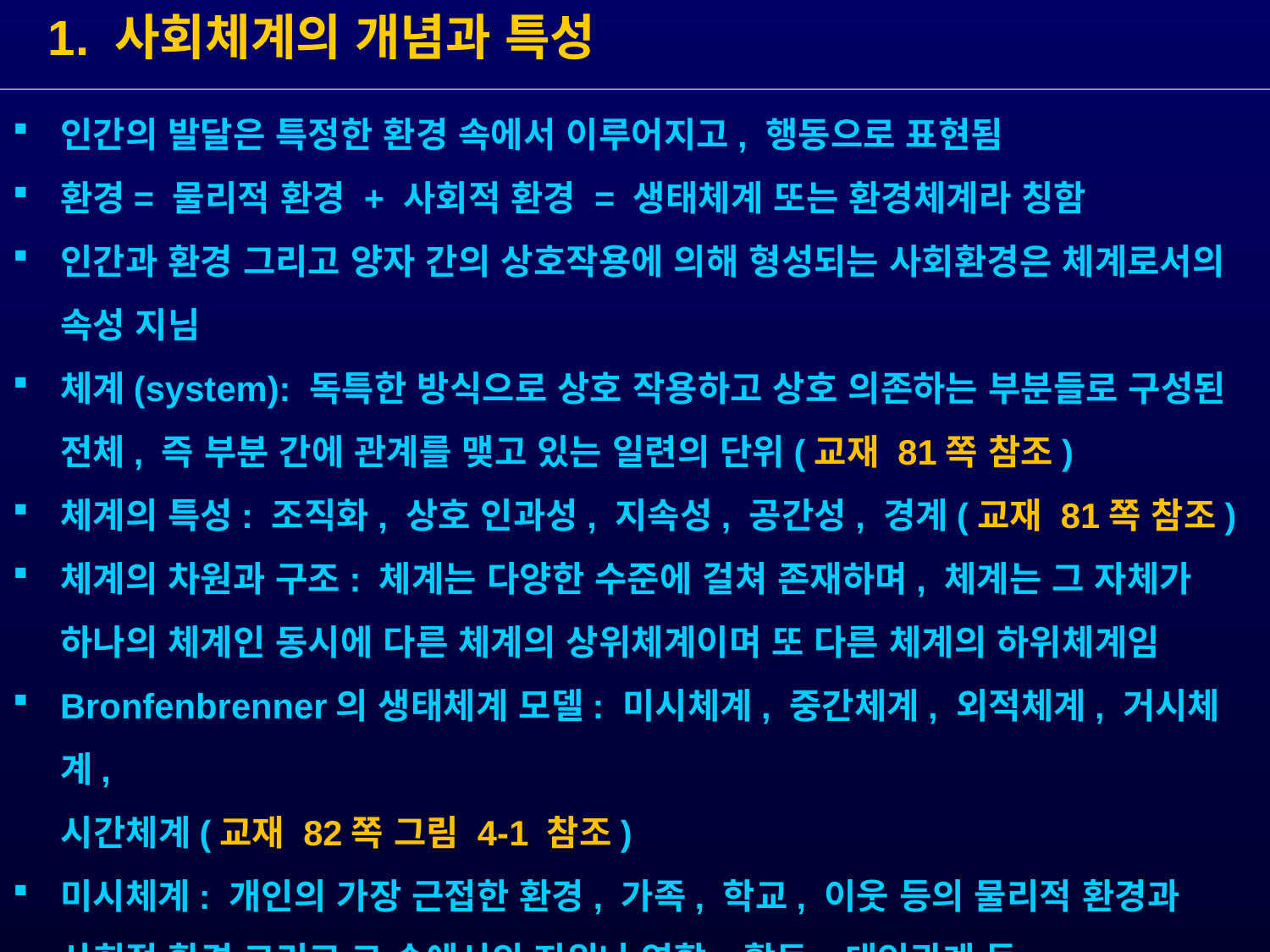

1. 사회체계의 개념과 특성

인간의 발달은 특정한 환경 속에서 이루어지고, 행동으로 표현됨
환경= 물리적 환경 + 사회적 환경 = 생태체계 또는 환경체계라 칭함
인간과 환경 그리고 양자 간의 상호작용에 의해 형성되는 사회환경은 체계로서의 속성 지님
체계(system): 독특한 방식으로 상호 작용하고 상호 의존하는 부분들로 구성된 전체, 즉 부분 간에 관계를 맺고 있는 일련의 단위(교재 81쪽 참조)
체계의 특성: 조직화, 상호 인과성, 지속성, 공간성, 경계(교재 81쪽 참조)
체계의 차원과 구조: 체계는 다양한 수준에 걸쳐 존재하며, 체계는 그 자체가 하나의 체계인 동시에 다른 체계의 상위체계이며 또 다른 체계의 하위체계임
Bronfenbrenner의 생태체계 모델: 미시체계, 중간체계, 외적체계, 거시체계,
    시간체계(교재 82쪽 그림 4-1 참조)
미시체계: 개인의 가장 근접한 환경, 가족, 학교, 이웃 등의 물리적 환경과
    사회적 환경 그리고 그 속에서의 지위나 역할, 활동, 대인관계 등